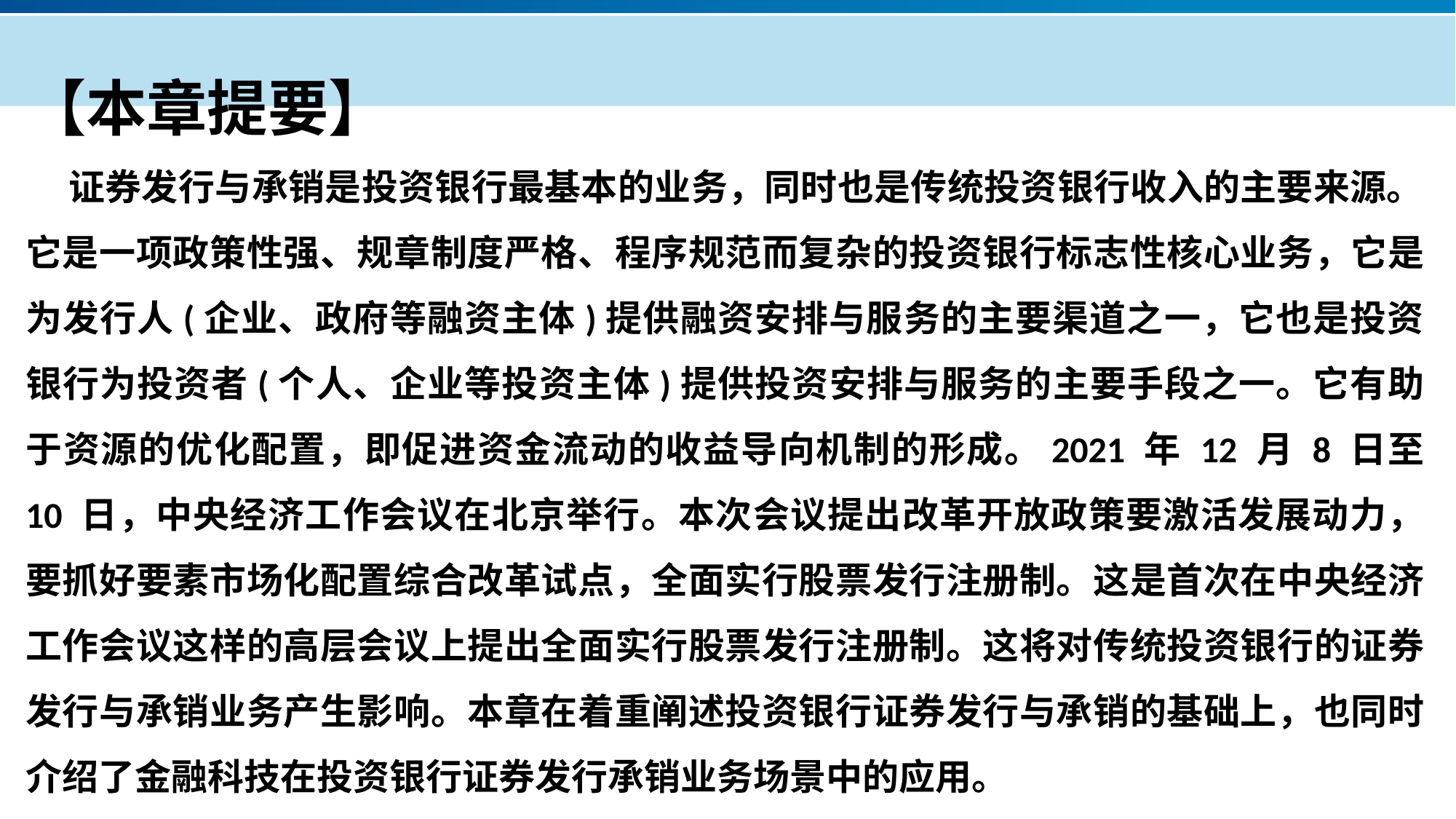

【本章提要】
    证券发行与承销是投资银行最基本的业务，同时也是传统投资银行收入的主要来源。它是一项政策性强、规章制度严格、程序规范而复杂的投资银行标志性核心业务，它是为发行人(企业、政府等融资主体)提供融资安排与服务的主要渠道之一，它也是投资银行为投资者(个人、企业等投资主体)提供投资安排与服务的主要手段之一。它有助于资源的优化配置，即促进资金流动的收益导向机制的形成。2021 年 12 月 8 日至 10 日，中央经济工作会议在北京举行。本次会议提出改革开放政策要激活发展动力，要抓好要素市场化配置综合改革试点，全面实行股票发行注册制。这是首次在中央经济工作会议这样的高层会议上提出全面实行股票发行注册制。这将对传统投资银行的证券发行与承销业务产生影响。本章在着重阐述投资银行证券发行与承销的基础上，也同时介绍了金融科技在投资银行证券发行承销业务场景中的应用。

产品服务
公司优势
公司简介
产品系列
品牌优势
企业愿景
主打产品
团队组织
核心竞争力
人才优势
联系方式
历程荣誉
售后支持
商业模式
期待合作